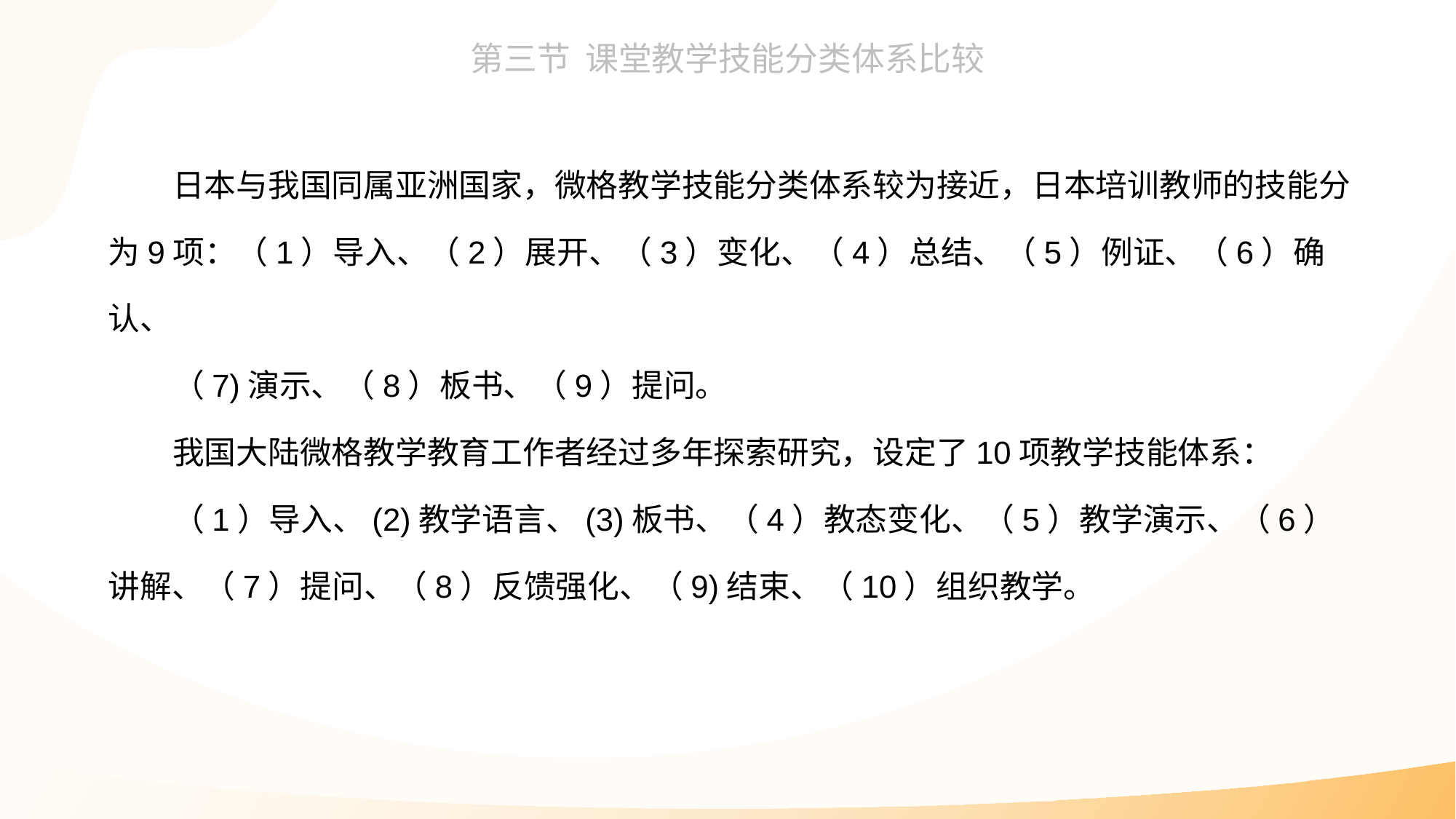

日本与我国同属亚洲国家，微格教学技能分类体系较为接近，日本培训教师的技能分为9项：（1）导入、（2）展开、（3）变化、（4）总结、（5）例证、（6）确认、
（7)演示、（8）板书、（9）提问。
我国大陆微格教学教育工作者经过多年探索研究，设定了10项教学技能体系：
（1）导入、(2)教学语言、(3)板书、（4）教态变化、（5）教学演示、（6）讲解、（7）提问、（8）反馈强化、（9)结束、（10）组织教学。